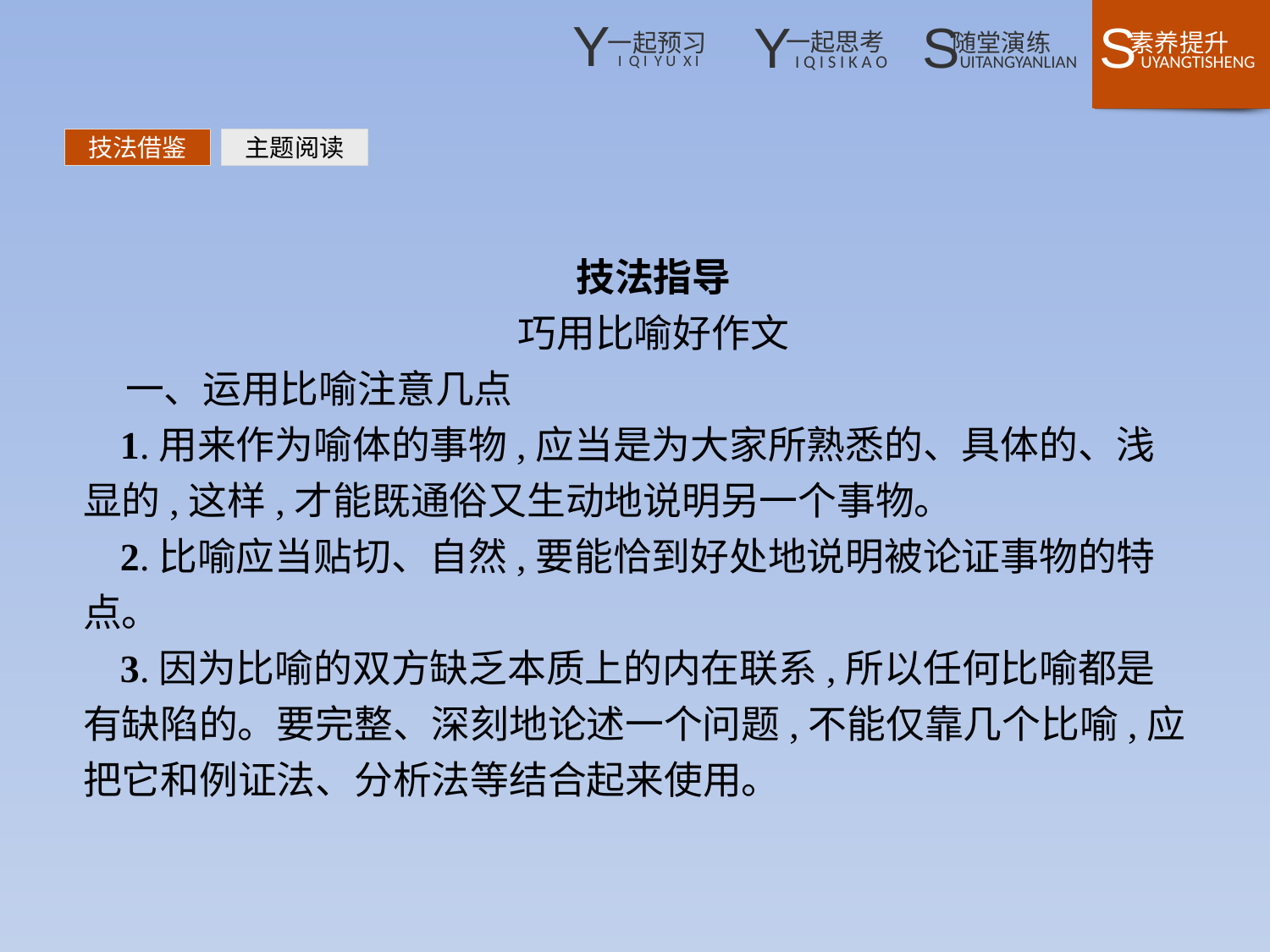

技法借鉴
主题阅读
技法指导
巧用比喻好作文
一、运用比喻注意几点
1.用来作为喻体的事物,应当是为大家所熟悉的、具体的、浅显的,这样,才能既通俗又生动地说明另一个事物。
2.比喻应当贴切、自然,要能恰到好处地说明被论证事物的特点。
3.因为比喻的双方缺乏本质上的内在联系,所以任何比喻都是有缺陷的。要完整、深刻地论述一个问题,不能仅靠几个比喻,应把它和例证法、分析法等结合起来使用。